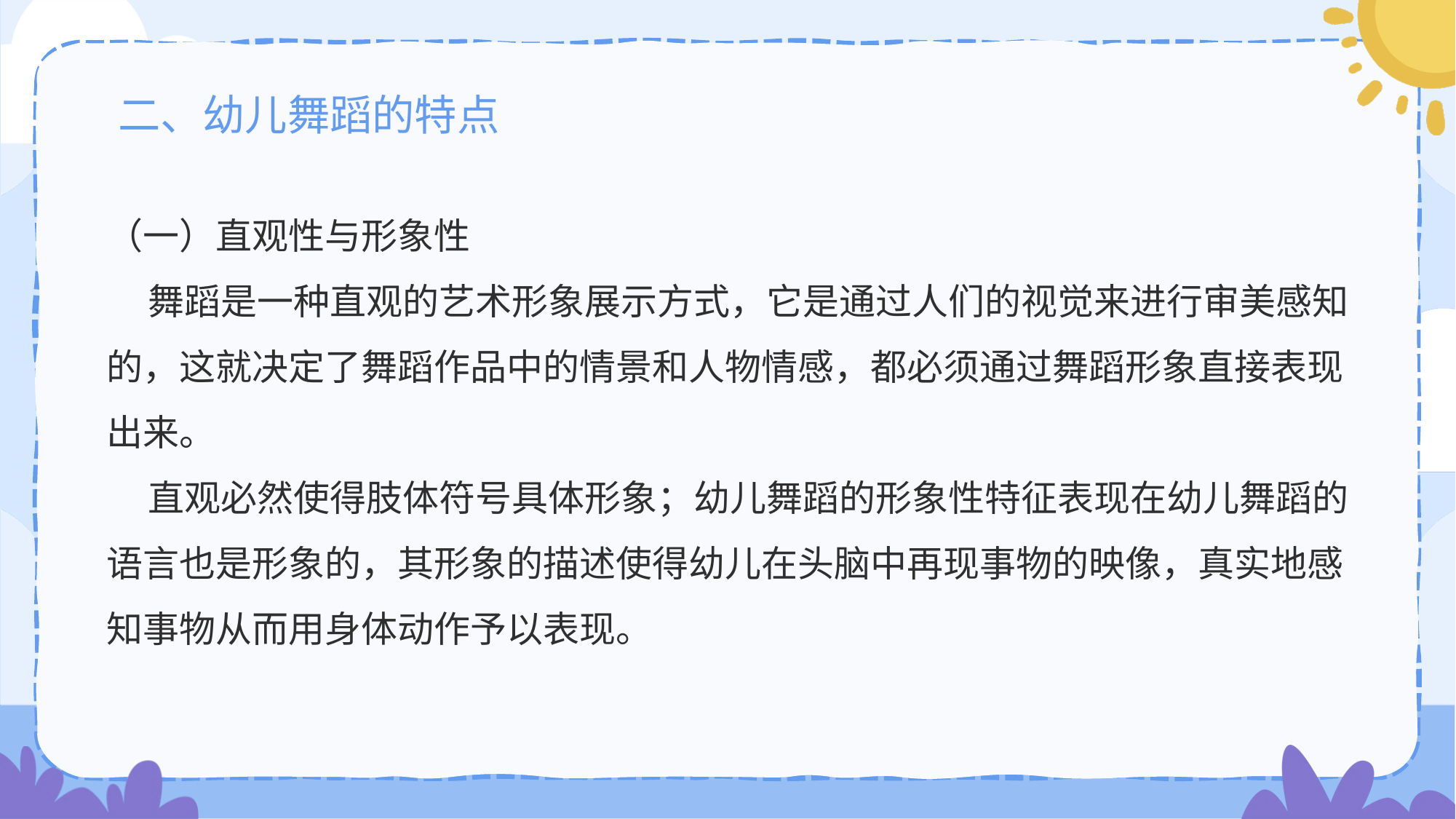

二、幼儿舞蹈的特点
（一）直观性与形象性
    舞蹈是一种直观的艺术形象展示方式，它是通过人们的视觉来进行审美感知的，这就决定了舞蹈作品中的情景和人物情感，都必须通过舞蹈形象直接表现出来。
    直观必然使得肢体符号具体形象；幼儿舞蹈的形象性特征表现在幼儿舞蹈的语言也是形象的，其形象的描述使得幼儿在头脑中再现事物的映像，真实地感知事物从而用身体动作予以表现。